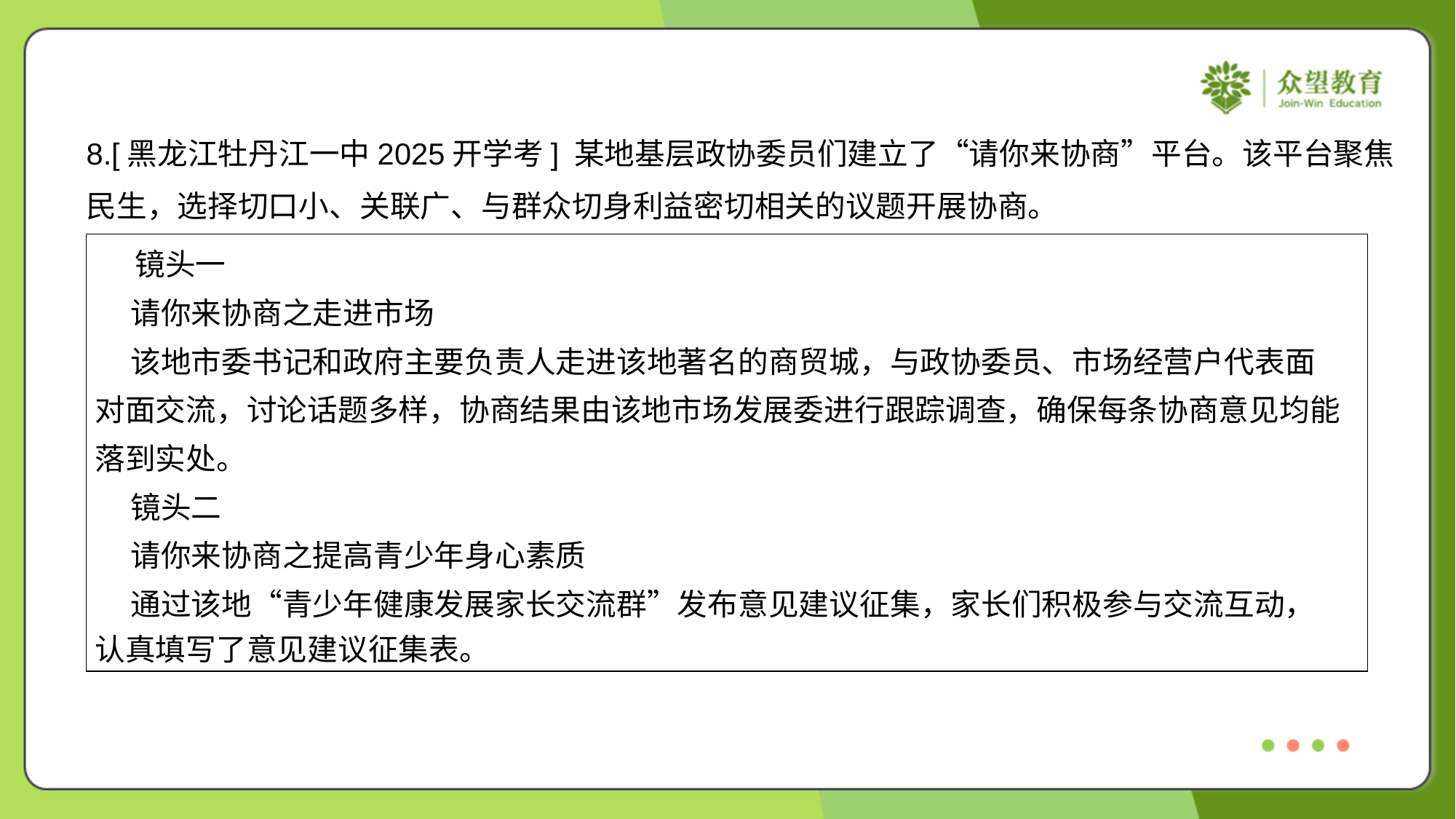

8.[黑龙江牡丹江一中2025开学考] 某地基层政协委员们建立了“请你来协商”平台。该平台聚焦
民生，选择切口小、关联广、与群众切身利益密切相关的议题开展协商。
| 镜头一 请你来协商之走进市场 该地市委书记和政府主要负责人走进该地著名的商贸城，与政协委员、市场经营户代表面 对面交流，讨论话题多样，协商结果由该地市场发展委进行跟踪调查，确保每条协商意见均能 落到实处。 镜头二 请你来协商之提高青少年身心素质 通过该地“青少年健康发展家长交流群”发布意见建议征集，家长们积极参与交流互动， 认真填写了意见建议征集表。 |
| --- |